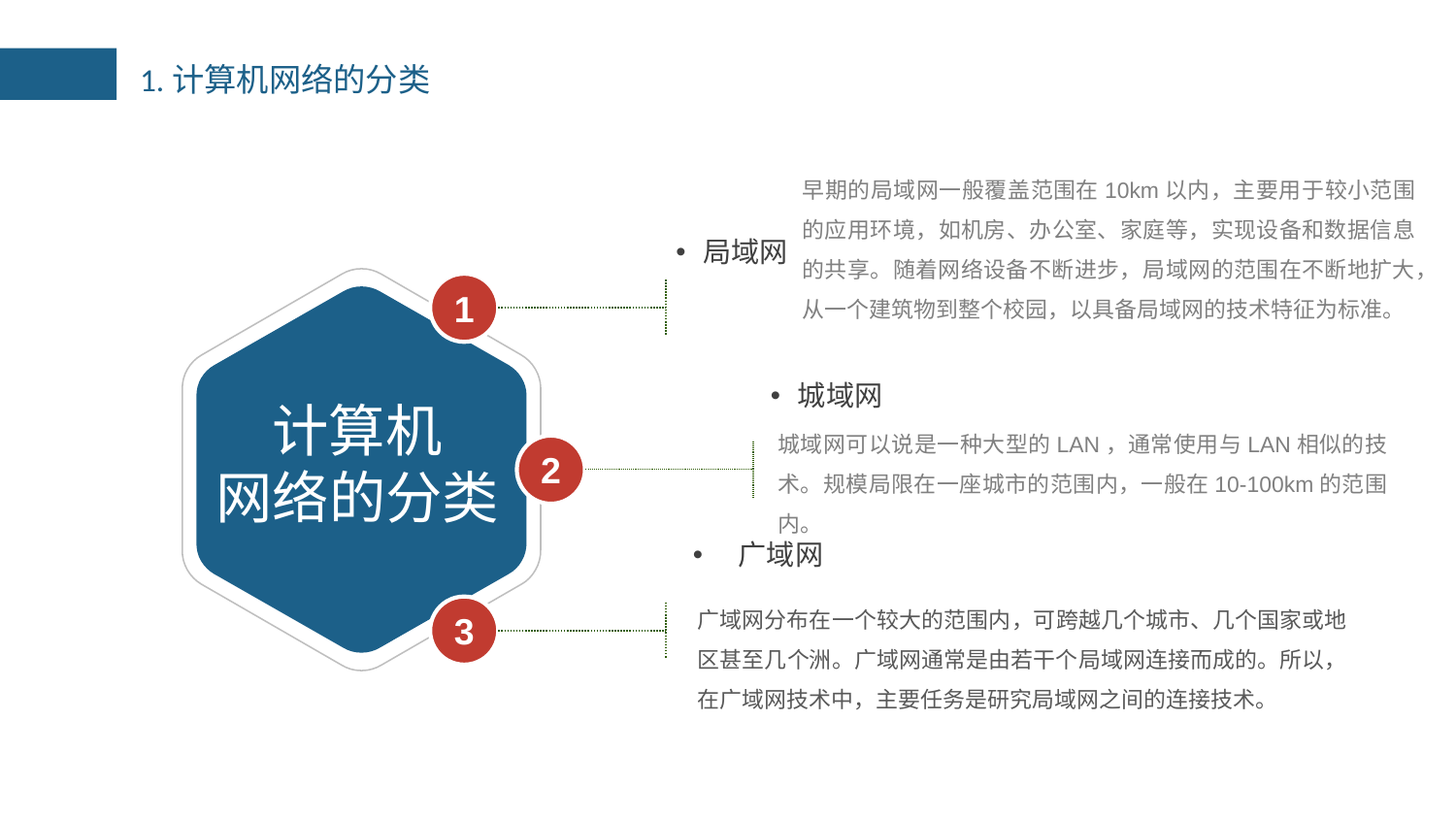

1.计算机网络的分类
早期的局域网一般覆盖范围在10km以内，主要用于较小范围的应用环境，如机房、办公室、家庭等，实现设备和数据信息的共享。随着网络设备不断进步，局域网的范围在不断地扩大，从一个建筑物到整个校园，以具备局域网的技术特征为标准。
局域网
1

城域网
计算机
网络的分类
城域网可以说是一种大型的LAN，通常使用与LAN相似的技术。规模局限在一座城市的范围内，一般在10-100km的范围内。
2
广域网
广域网分布在一个较大的范围内，可跨越几个城市、几个国家或地区甚至几个洲。广域网通常是由若干个局域网连接而成的。所以，在广域网技术中，主要任务是研究局域网之间的连接技术。
3